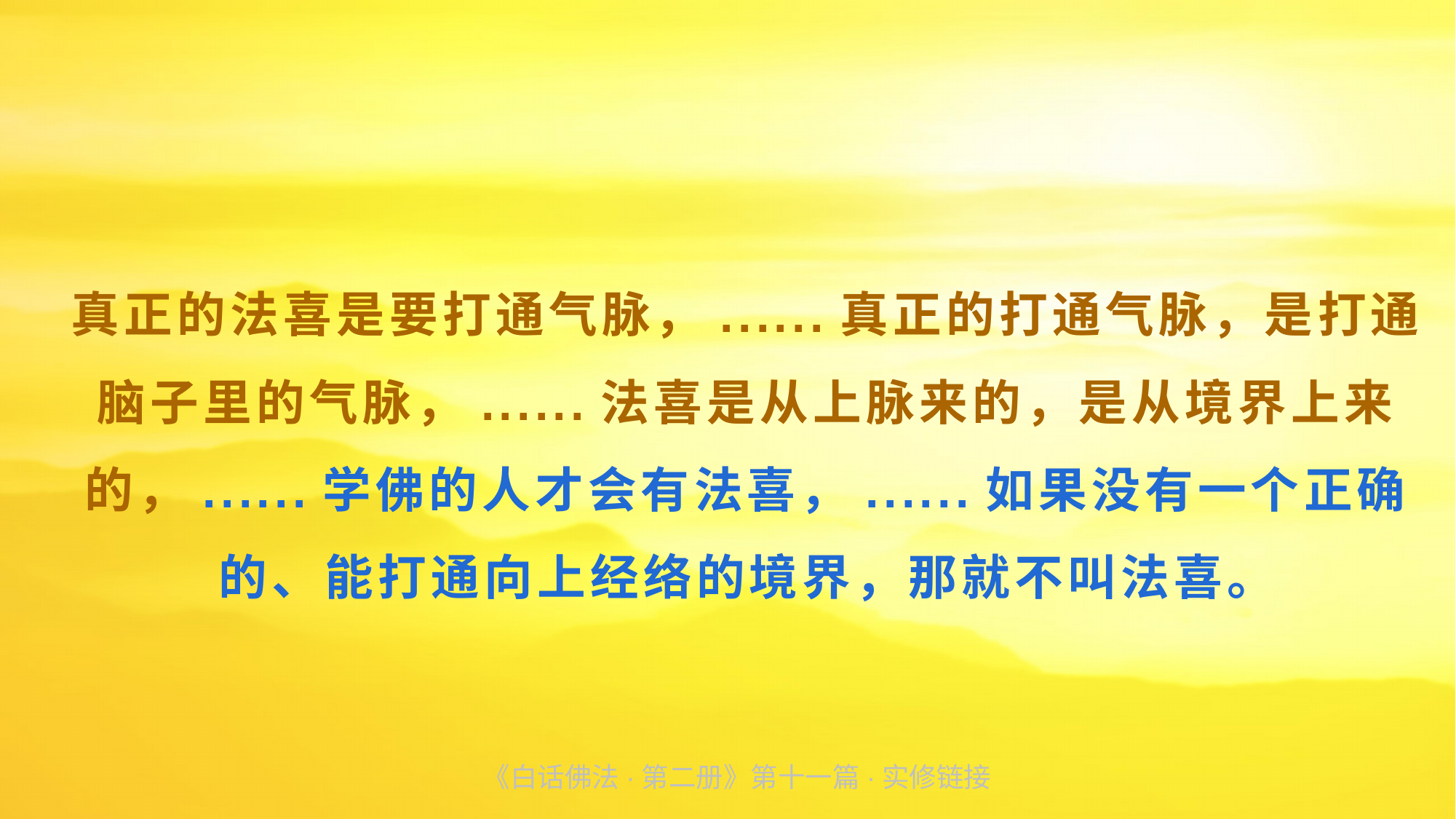

真正的法喜是要打通气脉，......真正的打通气脉，是打通脑子里的气脉，......法喜是从上脉来的，是从境界上来的，......学佛的人才会有法喜，......如果没有一个正确的、能打通向上经络的境界，那就不叫法喜。
  《白话佛法·第二册》第十一篇·实修链接